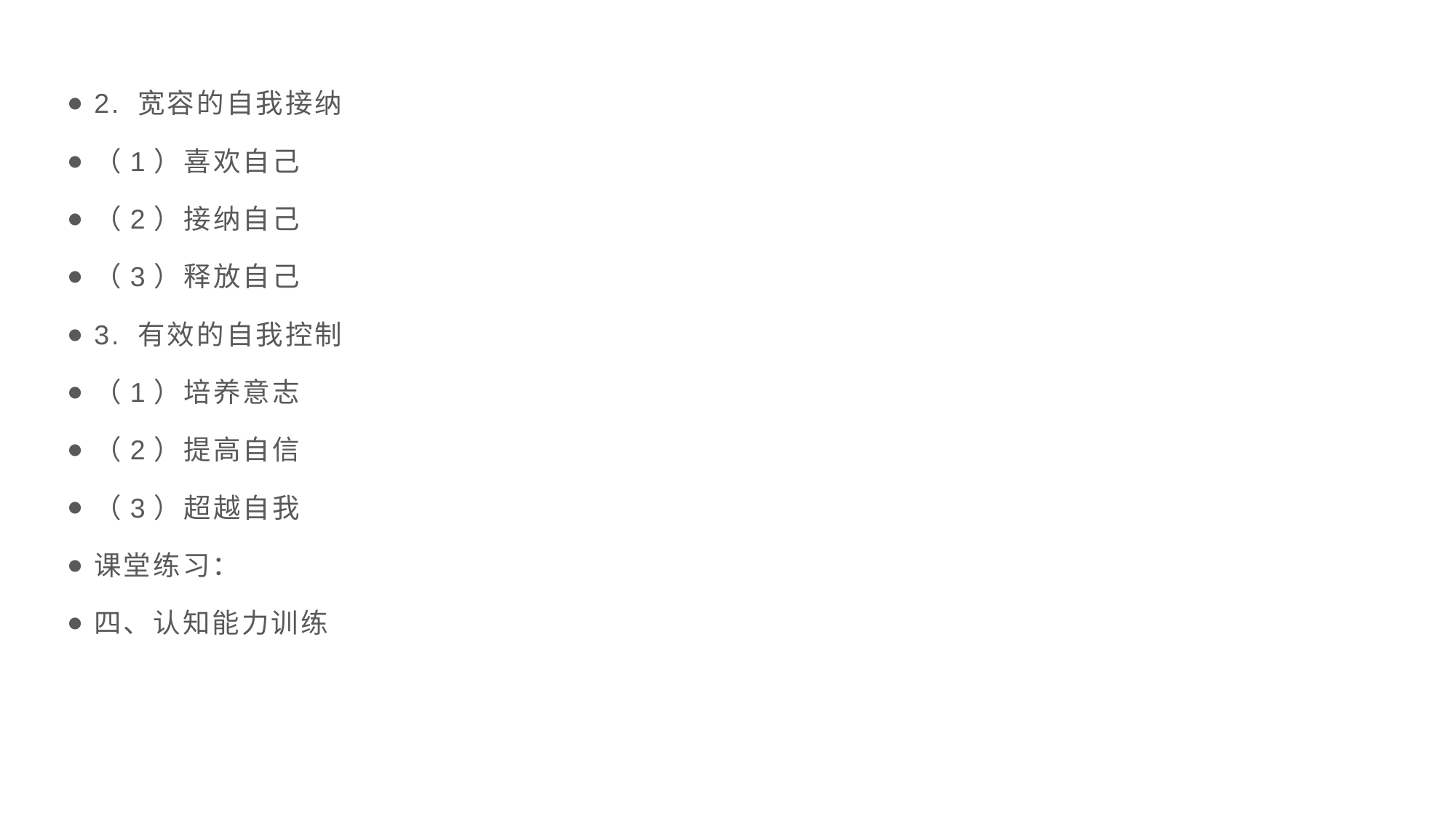

2. 宽容的自我接纳
（1）喜欢自己
（2）接纳自己
（3）释放自己
3. 有效的自我控制
（1）培养意志
（2）提高自信
（3）超越自我
课堂练习：
四、认知能力训练